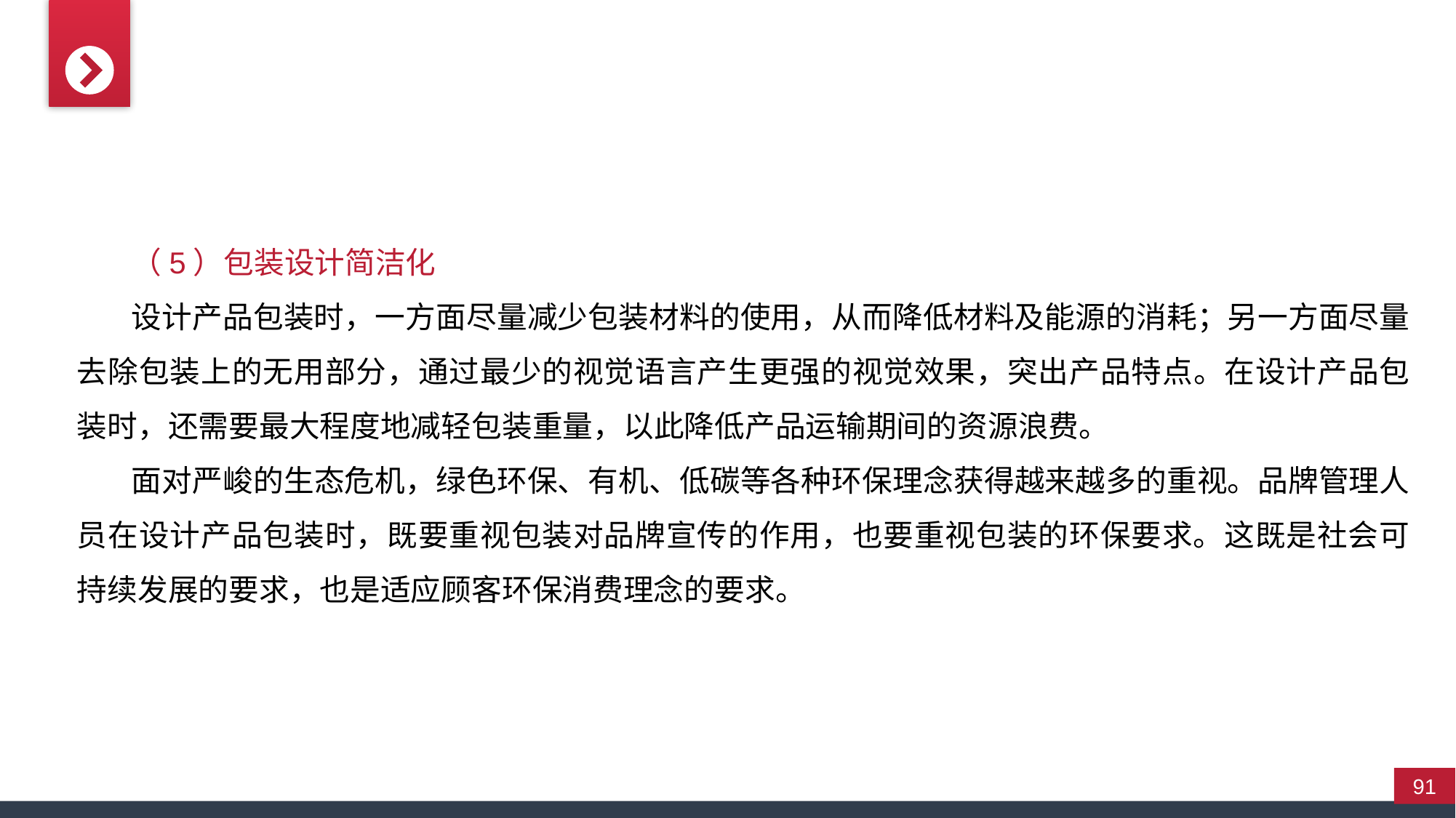

（5）包装设计简洁化
设计产品包装时，一方面尽量减少包装材料的使用，从而降低材料及能源的消耗；另一方面尽量去除包装上的无用部分，通过最少的视觉语言产生更强的视觉效果，突出产品特点。在设计产品包装时，还需要最大程度地减轻包装重量，以此降低产品运输期间的资源浪费。
面对严峻的生态危机，绿色环保、有机、低碳等各种环保理念获得越来越多的重视。品牌管理人员在设计产品包装时，既要重视包装对品牌宣传的作用，也要重视包装的环保要求。这既是社会可持续发展的要求，也是适应顾客环保消费理念的要求。